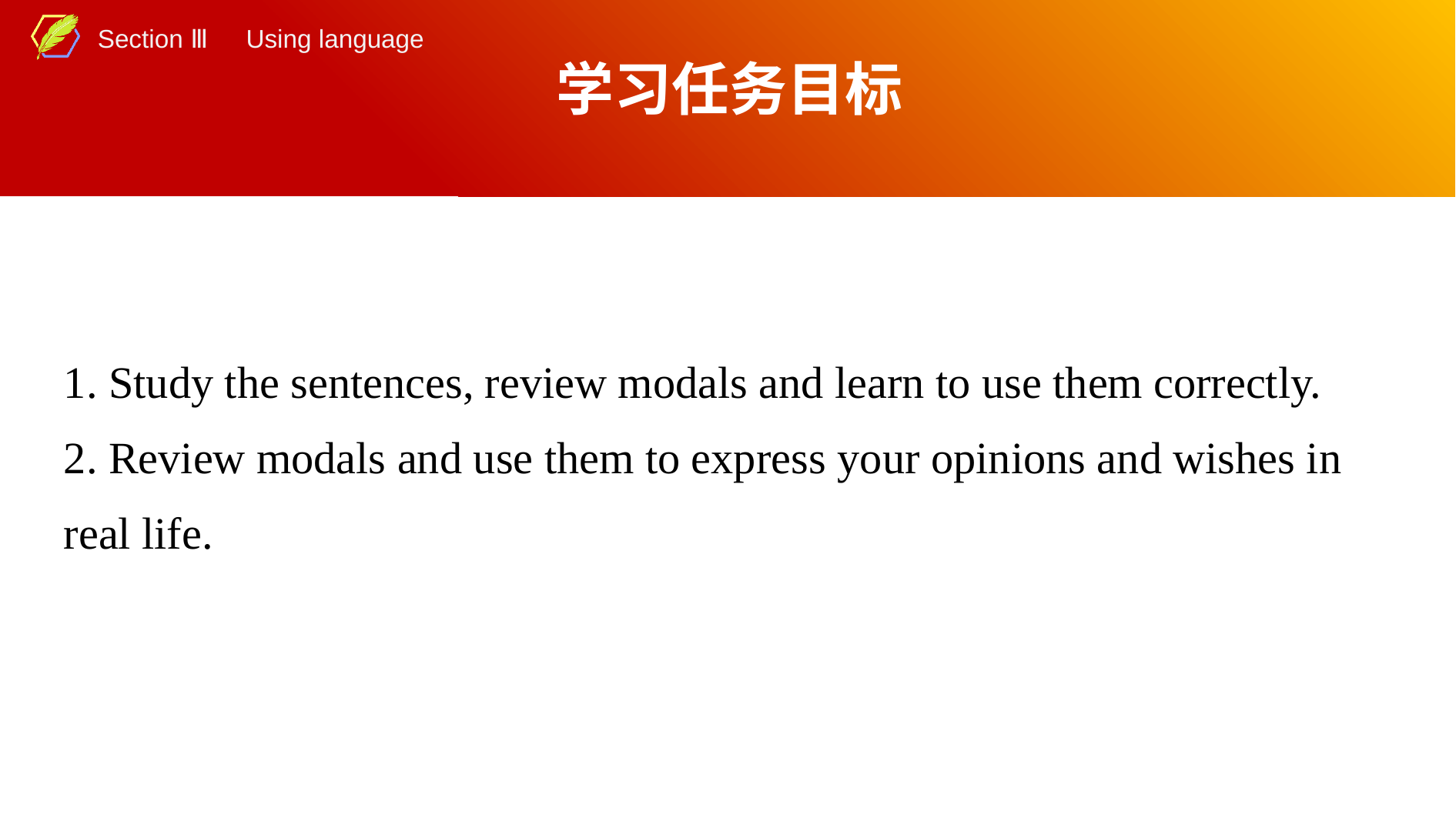

学习任务目标
1. Study the sentences, review modals and learn to use them correctly.
2. Review modals and use them to express your opinions and wishes in real life.